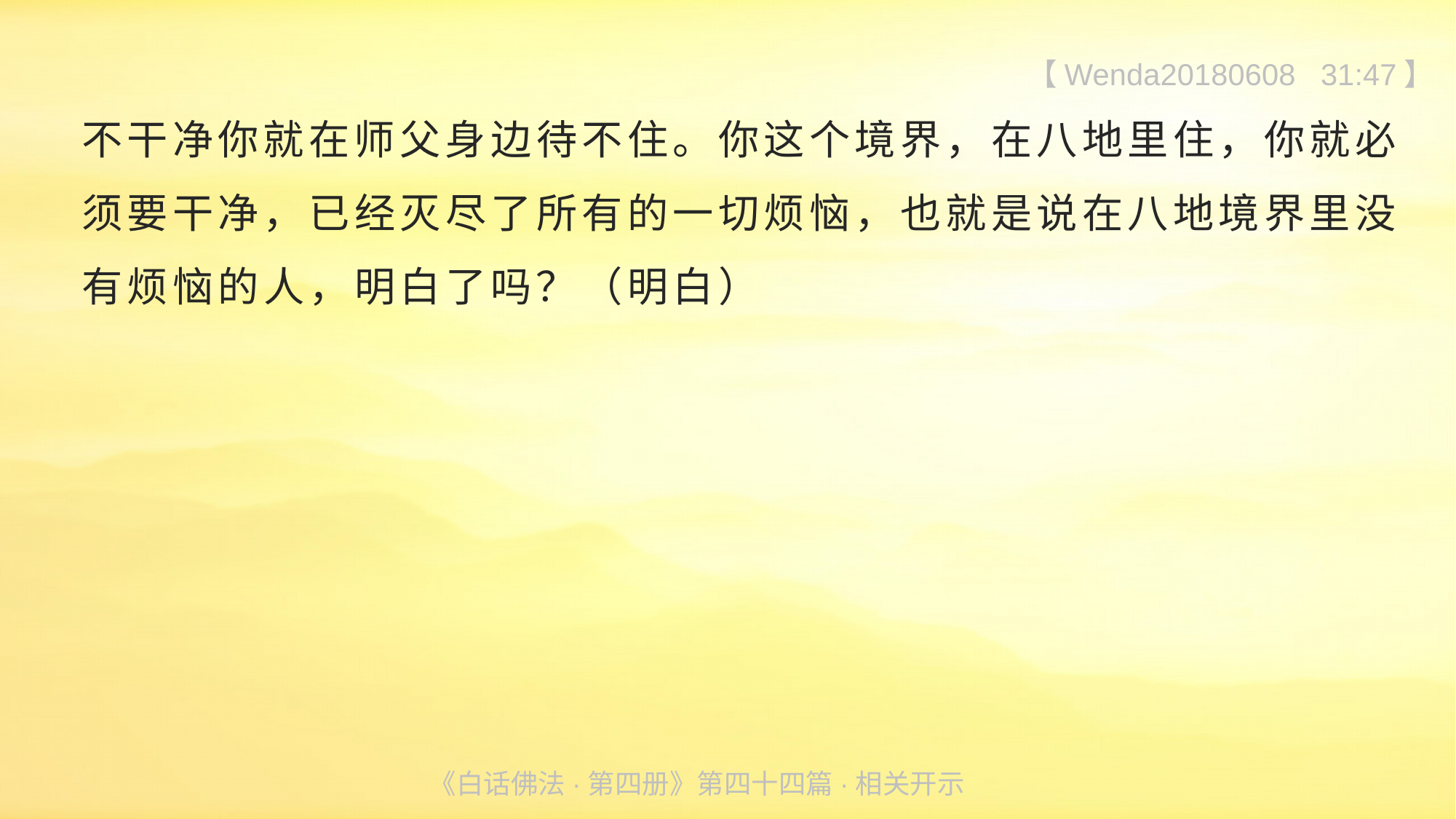

【Wenda20180608   31:47】
不干净你就在师父身边待不住。你这个境界，在八地里住，你就必须要干净，已经灭尽了所有的一切烦恼，也就是说在八地境界里没有烦恼的人，明白了吗？（明白）

《白话佛法·第四册》第四十四篇·相关开示